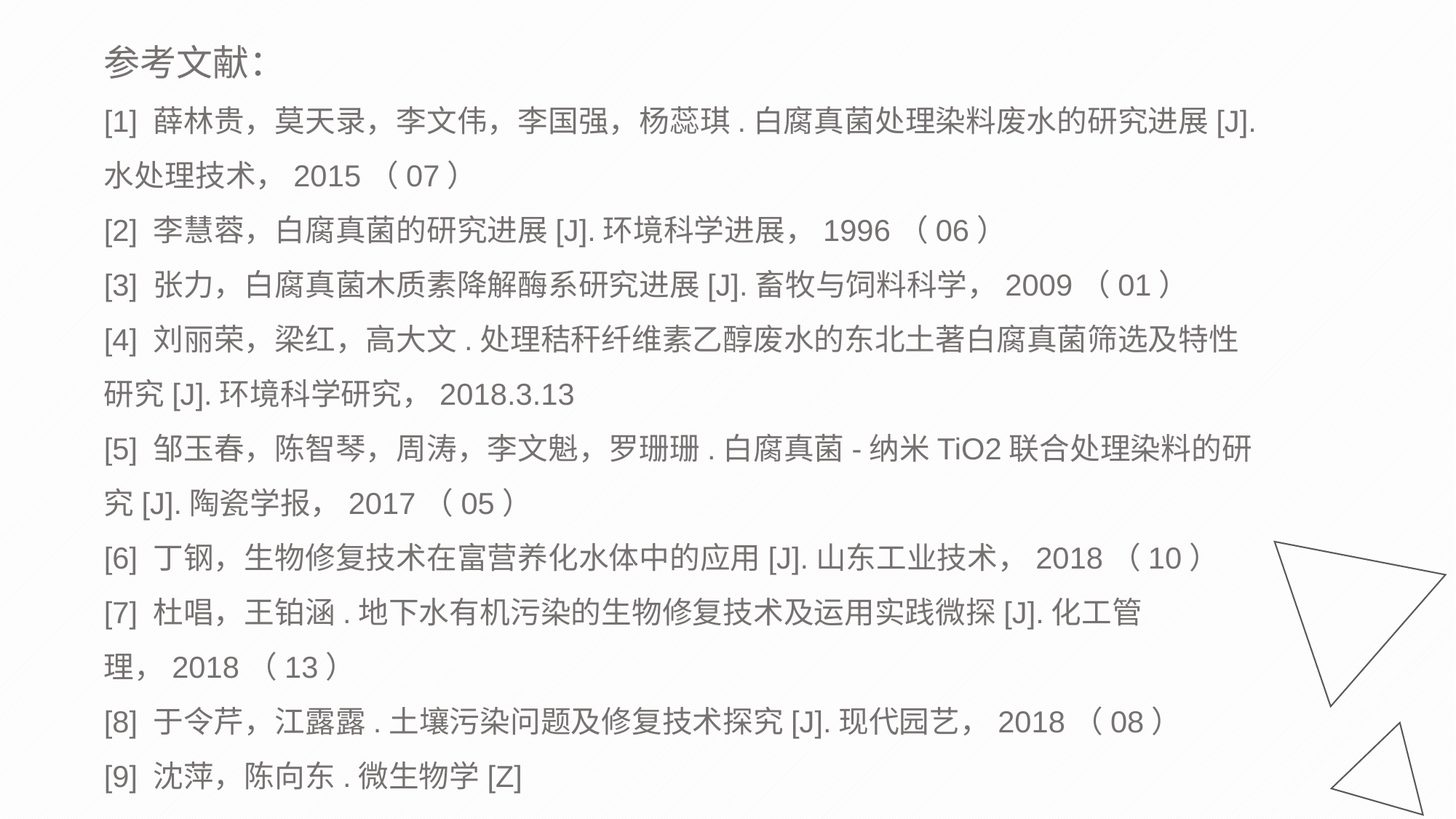

参考文献：
[1] 薛林贵，莫天录，李文伟，李国强，杨蕊琪.白腐真菌处理染料废水的研究进展[J].水处理技术，2015（07）
[2] 李慧蓉，白腐真菌的研究进展[J].环境科学进展，1996（06）
[3] 张力，白腐真菌木质素降解酶系研究进展[J].畜牧与饲料科学，2009（01）
[4] 刘丽荣，梁红，高大文.处理秸秆纤维素乙醇废水的东北土著白腐真菌筛选及特性研究[J].环境科学研究，2018.3.13
[5] 邹玉春，陈智琴，周涛，李文魁，罗珊珊.白腐真菌-纳米TiO2联合处理染料的研究[J].陶瓷学报，2017（05）
[6] 丁钢，生物修复技术在富营养化水体中的应用[J].山东工业技术，2018（10）
[7] 杜唱，王铂涵.地下水有机污染的生物修复技术及运用实践微探[J].化工管理，2018（13）
[8] 于令芹，江露露.土壤污染问题及修复技术探究[J].现代园艺，2018（08）
[9] 沈萍，陈向东.微生物学[Z]